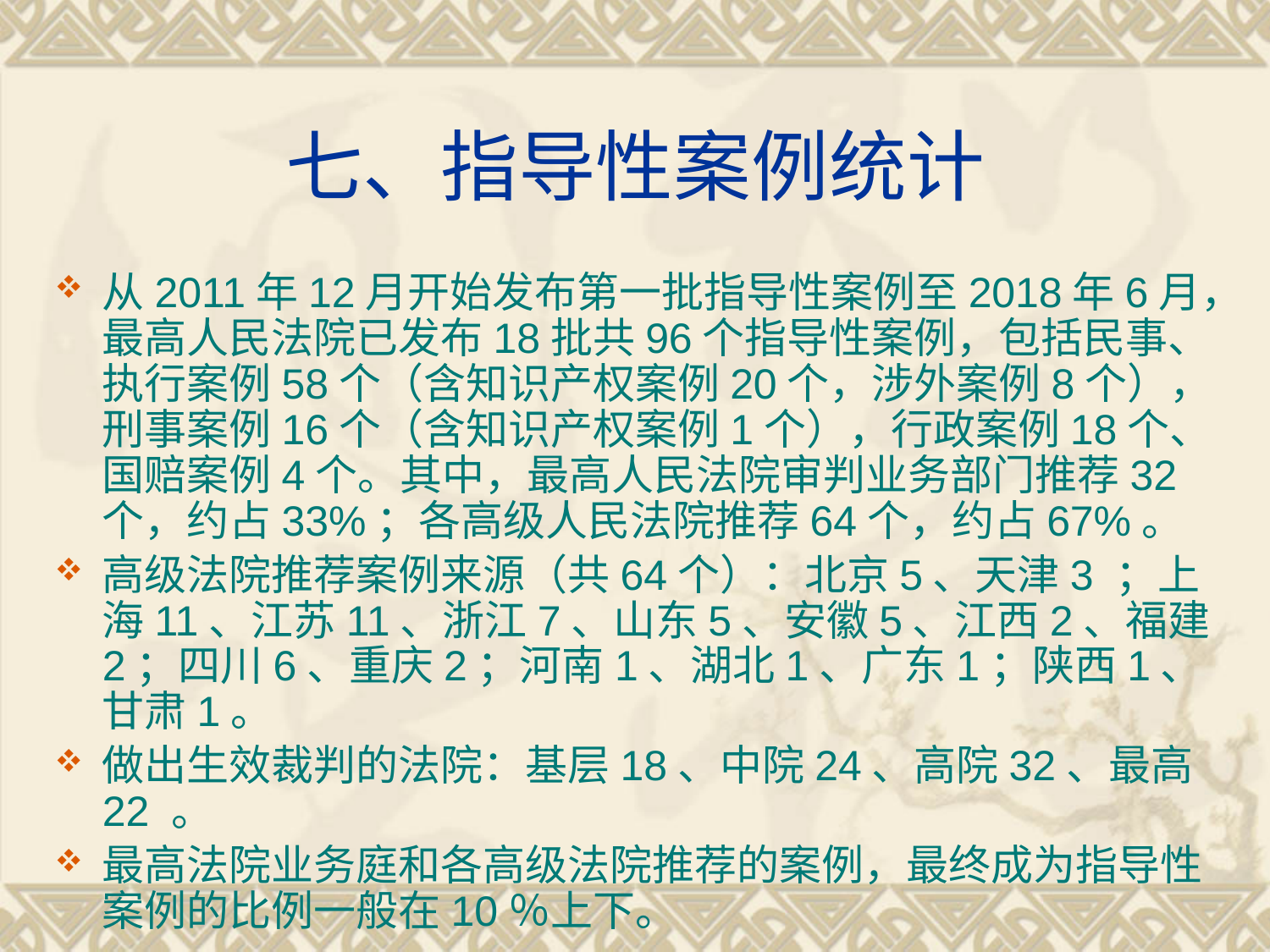

# 七、指导性案例统计
从2011年12月开始发布第一批指导性案例至2018年6月，最高人民法院已发布18批共96个指导性案例，包括民事、执行案例58个（含知识产权案例20个，涉外案例8个），刑事案例16个（含知识产权案例1个），行政案例18个、国赔案例4个。其中，最高人民法院审判业务部门推荐32个，约占33%；各高级人民法院推荐64个，约占67%。
高级法院推荐案例来源（共64个）：北京5、天津3 ；上海11、江苏11、浙江7、山东5、安徽5、江西2、福建2；四川6、重庆2；河南1、湖北1、广东1；陕西1、甘肃1。
做出生效裁判的法院：基层18、中院24、高院32、最高22 。
最高法院业务庭和各高级法院推荐的案例，最终成为指导性案例的比例一般在10％上下。